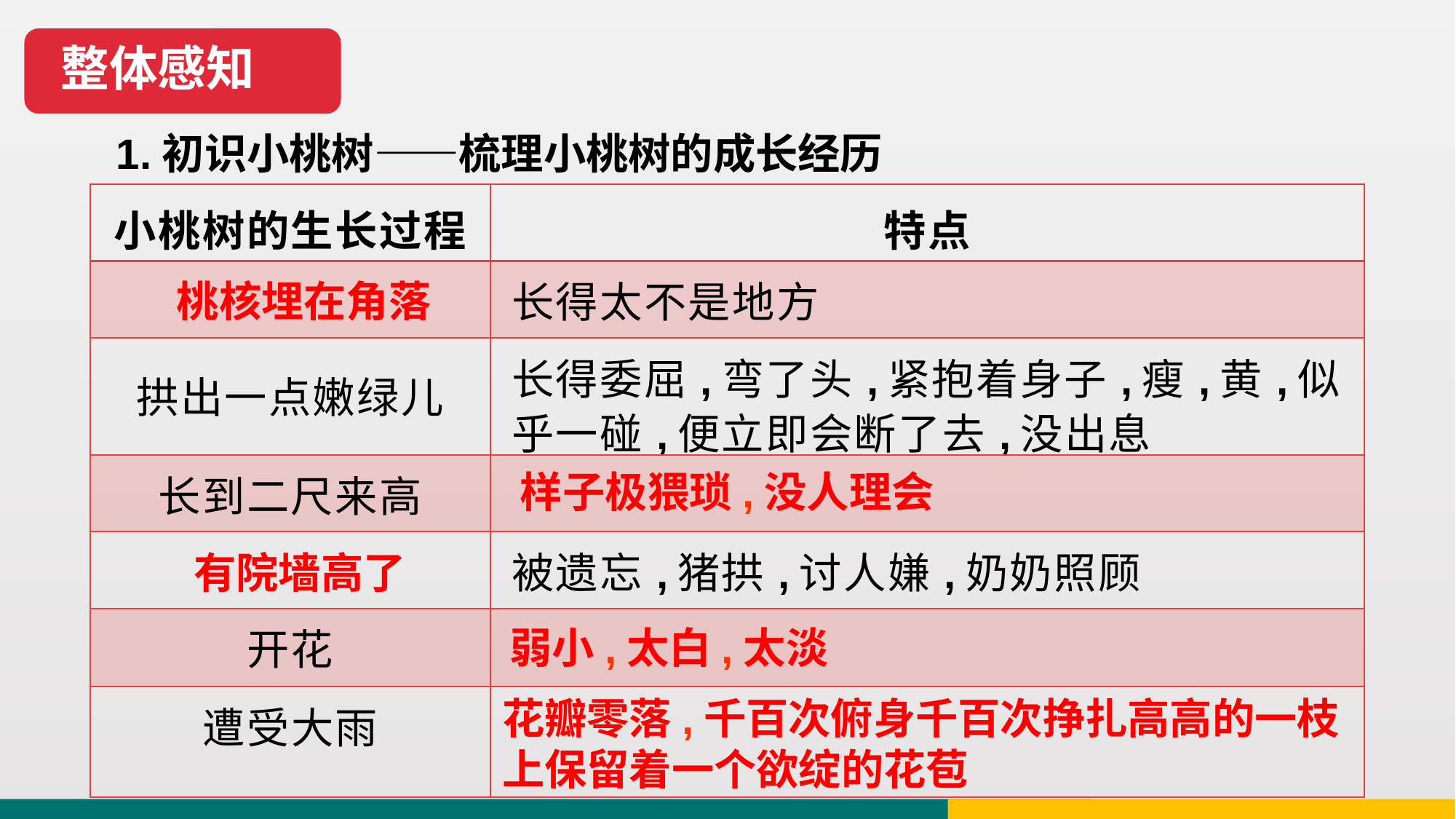

整体感知
1.初识小桃树——梳理小桃树的成长经历
| 小桃树的生长过程 | 特点 |
| --- | --- |
|  | 长得太不是地方 |
| 拱出一点嫩绿儿 | 长得委屈,弯了头,紧抱着身子,瘦,黄,似乎一碰,便立即会断了去,没出息 |
| 长到二尺来高 |  |
|  | 被遗忘,猪拱,讨人嫌,奶奶照顾 |
| 开花 |  |
| 遭受大雨 |  |
桃核埋在角落
样子极猥琐,没人理会
有院墙高了
弱小,太白,太淡
花瓣零落,千百次俯身千百次挣扎高高的一枝上保留着一个欲绽的花苞